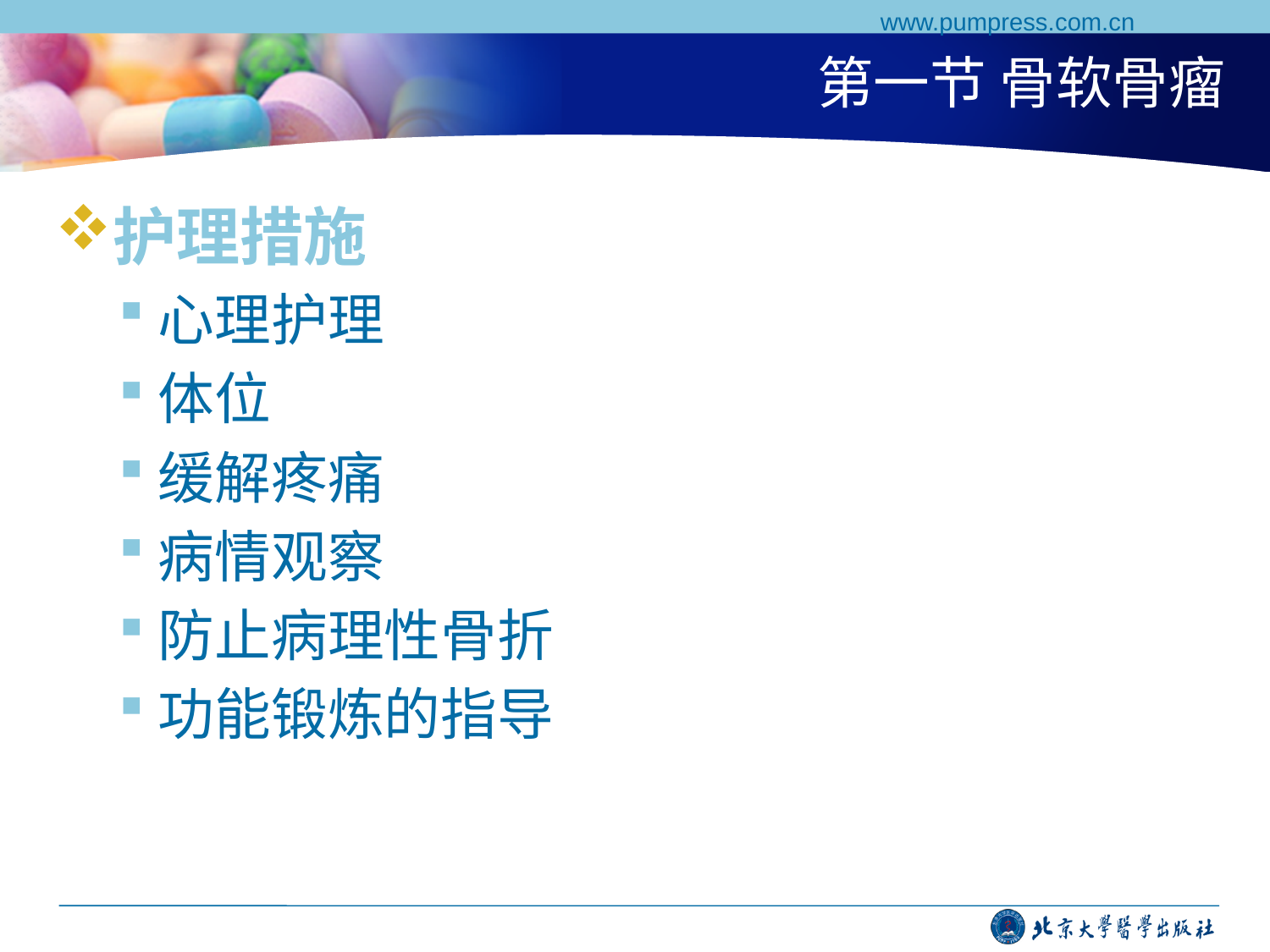

www.pumpress.com.cn
# 第一节 骨软骨瘤
护理措施
心理护理
体位
缓解疼痛
病情观察
防止病理性骨折
功能锻炼的指导